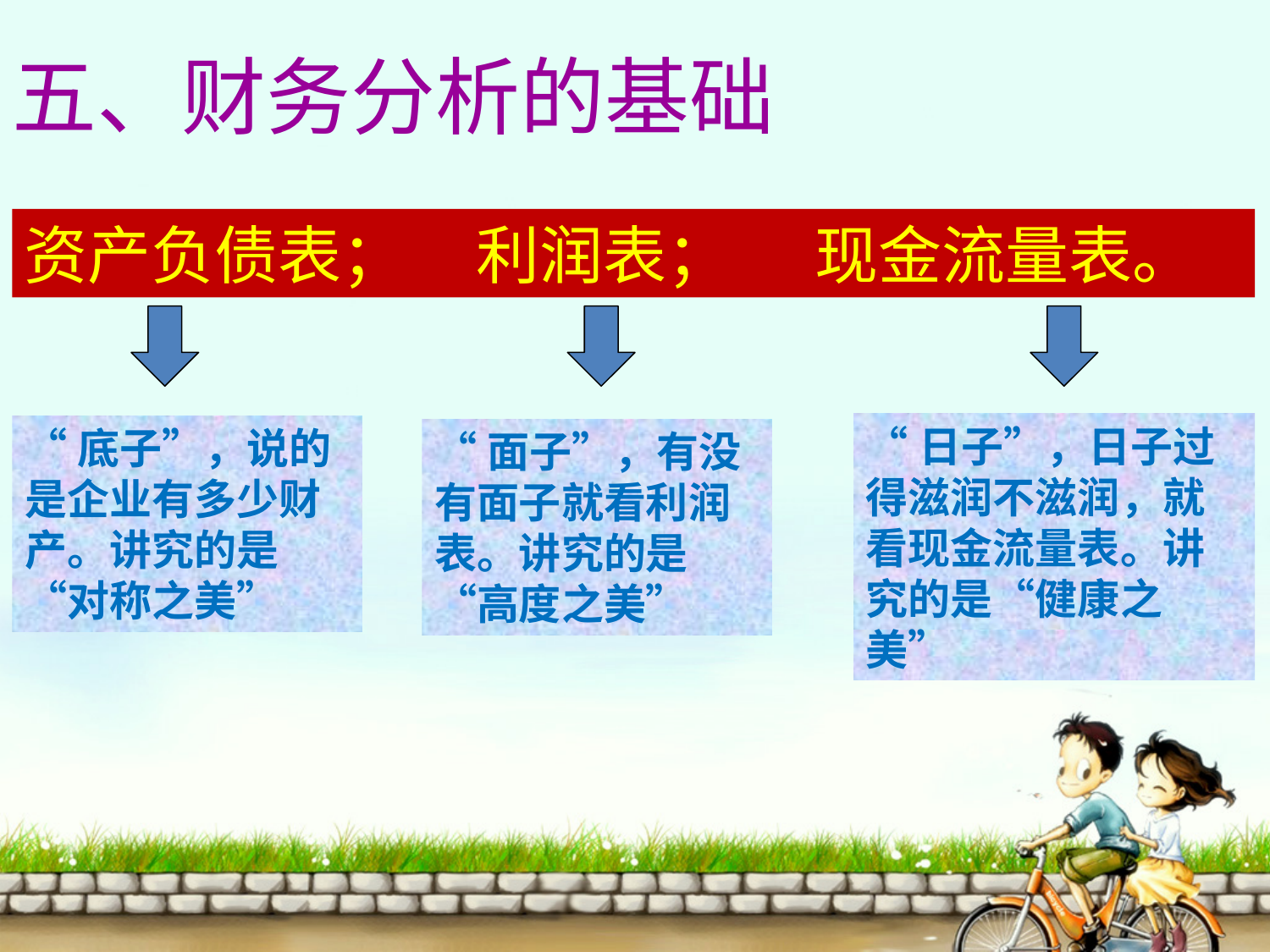

五、财务分析的基础
资产负债表；     利润表；      现金流量表。

“日子”，日子过得滋润不滋润，就看现金流量表。讲究的是“健康之美”
“底子”，说的是企业有多少财产。讲究的是“对称之美”
“面子”，有没有面子就看利润表。讲究的是“高度之美”